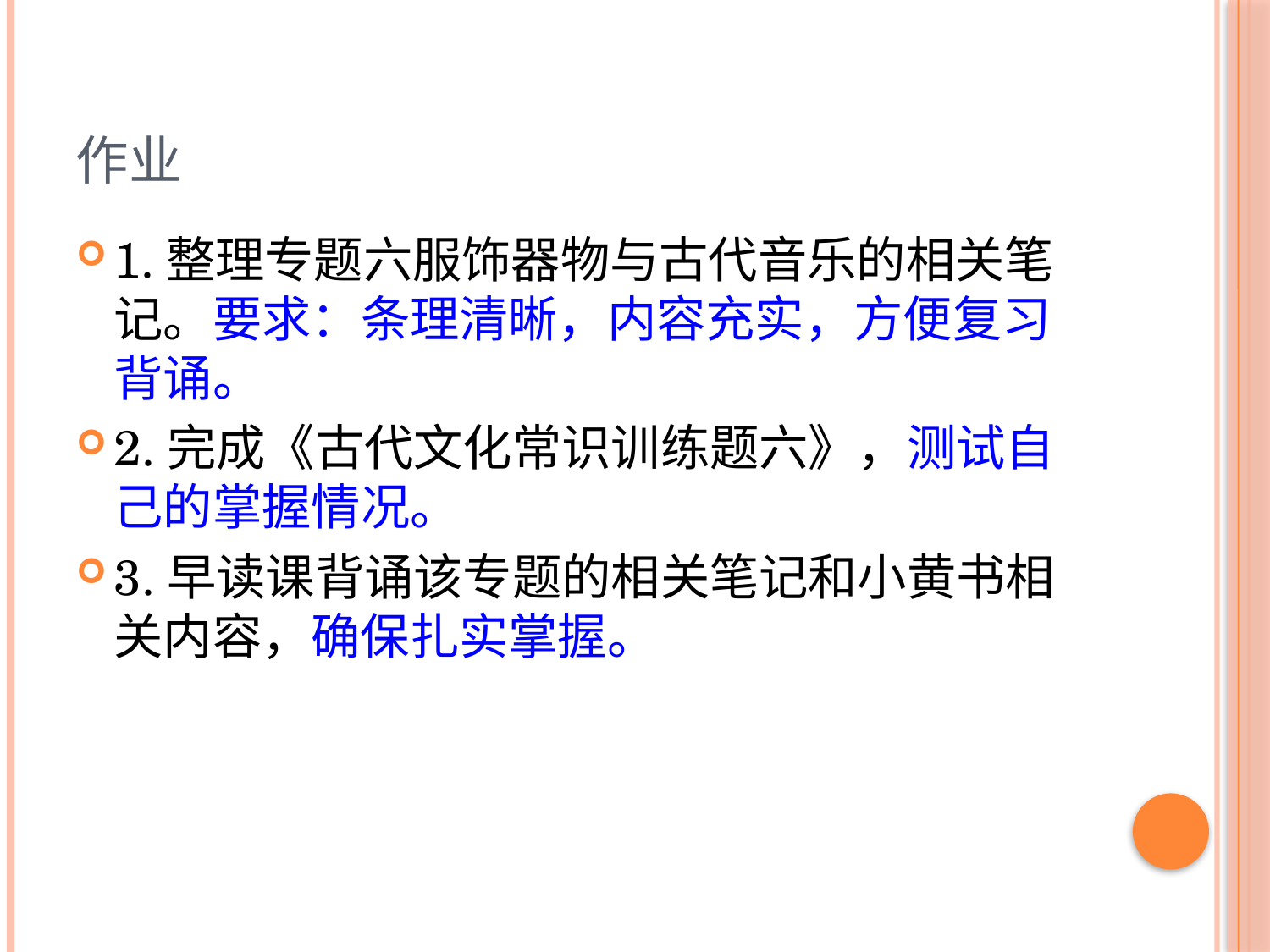

# 作业
1.整理专题六服饰器物与古代音乐的相关笔记。要求：条理清晰，内容充实，方便复习背诵。
2.完成《古代文化常识训练题六》，测试自己的掌握情况。
3.早读课背诵该专题的相关笔记和小黄书相关内容，确保扎实掌握。